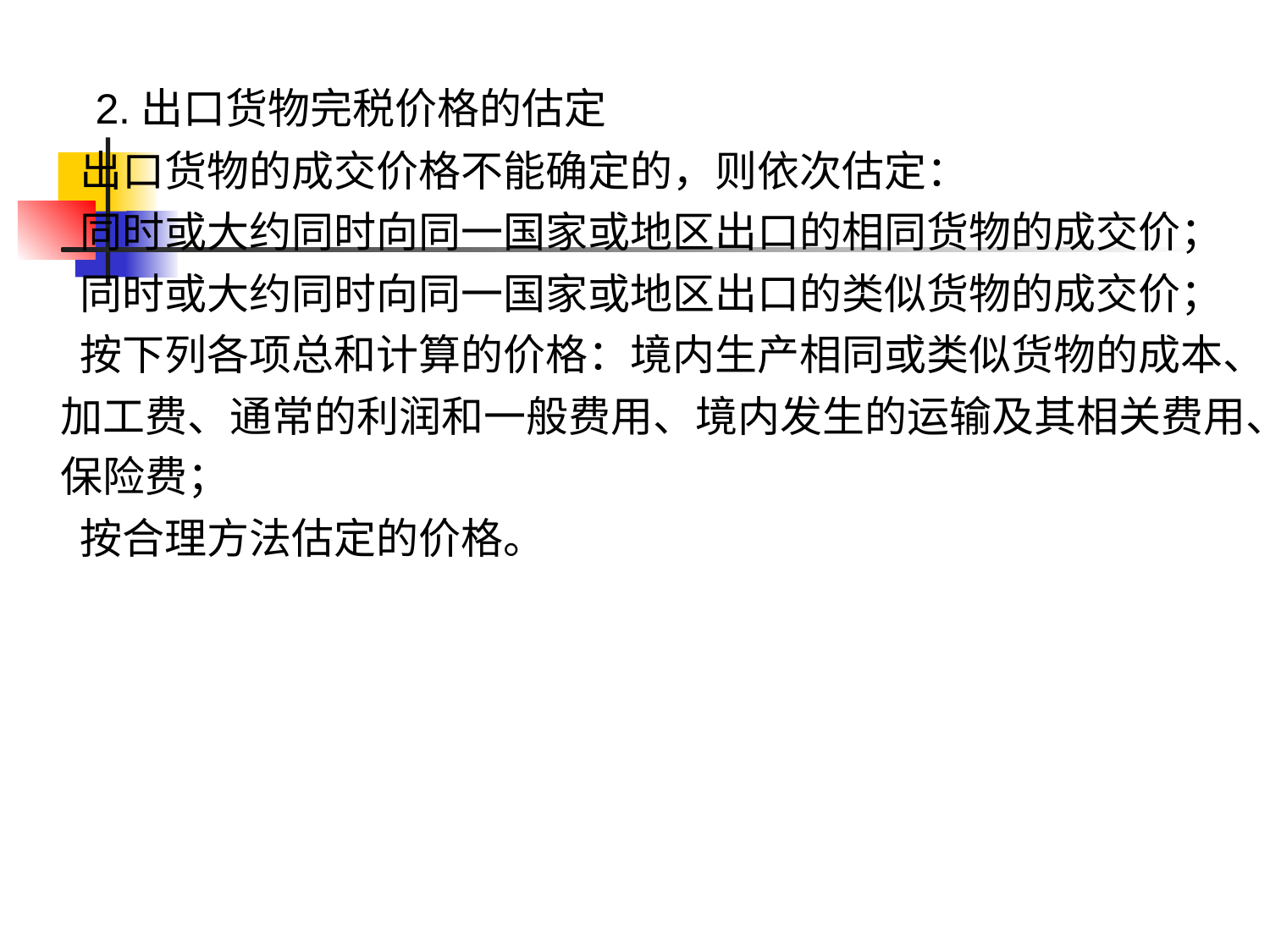

2.出口货物完税价格的估定
      出口货物的成交价格不能确定的，则依次估定：
      同时或大约同时向同一国家或地区出口的相同货物的成交价；
      同时或大约同时向同一国家或地区出口的类似货物的成交价；
      按下列各项总和计算的价格：境内生产相同或类似货物的成本、加工费、通常的利润和一般费用、境内发生的运输及其相关费用、保险费；
      按合理方法估定的价格。